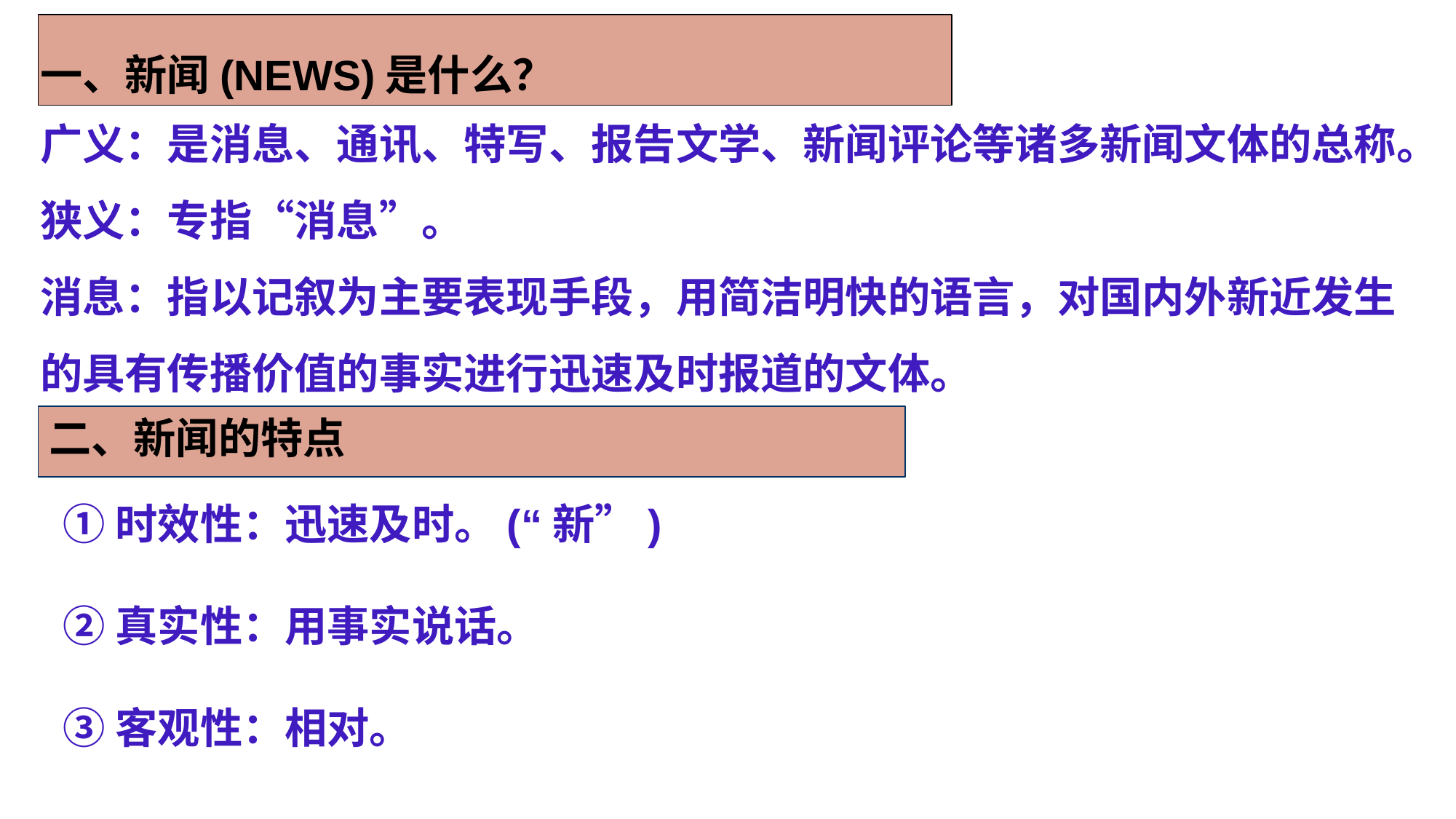

一、新闻(NEWS)是什么？
广义：是消息、通讯、特写、报告文学、新闻评论等诸多新闻文体的总称。
狭义：专指“消息”。
消息：指以记叙为主要表现手段，用简洁明快的语言，对国内外新近发生的具有传播价值的事实进行迅速及时报道的文体。
二、新闻的特点
①时效性：迅速及时。(“新”)

②真实性：用事实说话。

③客观性：相对。